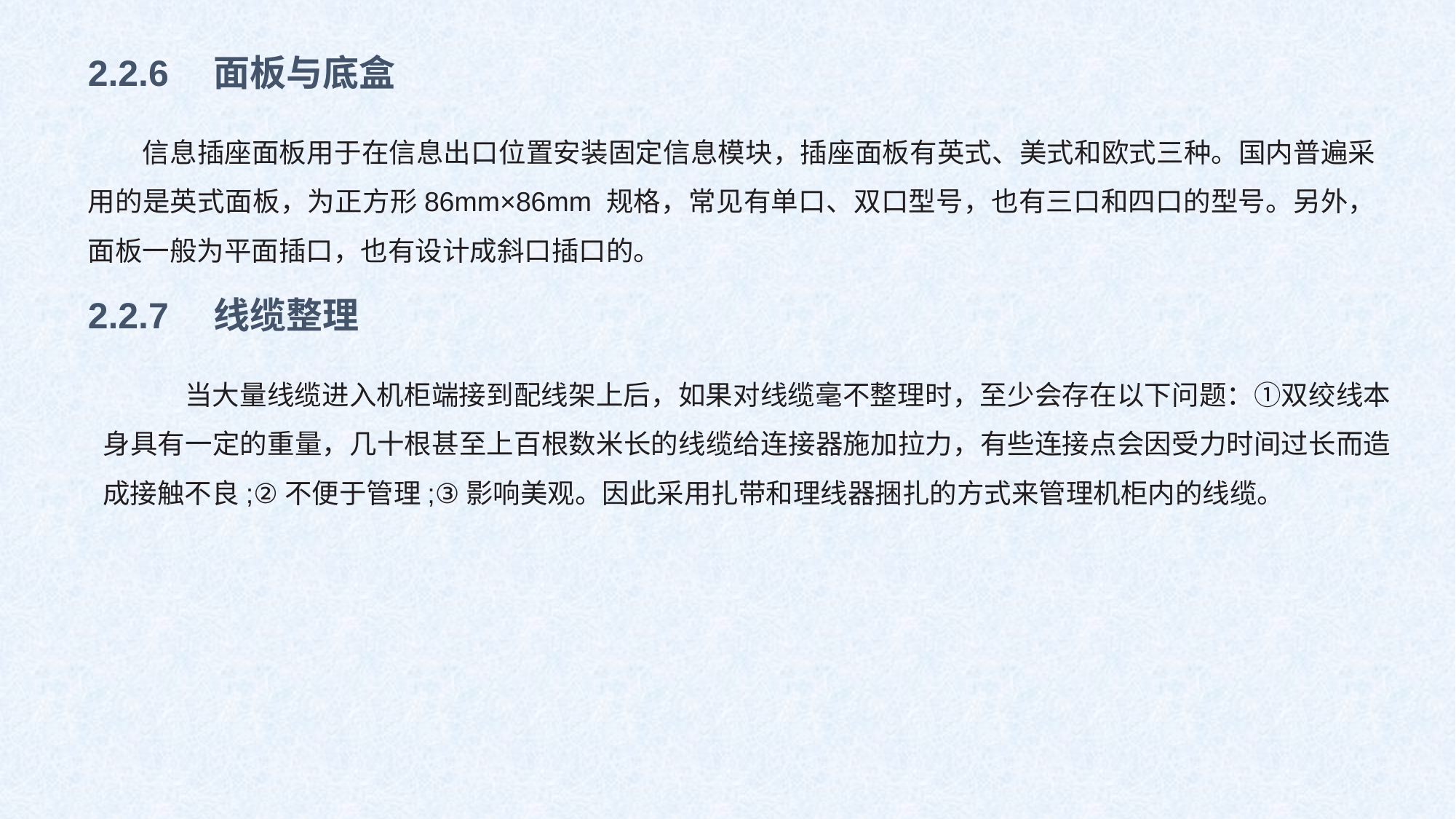

2.2.6　面板与底盒
信息插座面板用于在信息出口位置安装固定信息模块，插座面板有英式、美式和欧式三种。国内普遍采用的是英式面板，为正方形86mm×86mm 规格，常见有单口、双口型号，也有三口和四口的型号。另外，面板一般为平面插口，也有设计成斜口插口的。
2.2.7　线缆整理
　当大量线缆进入机柜端接到配线架上后，如果对线缆毫不整理时，至少会存在以下问题：①双绞线本身具有一定的重量，几十根甚至上百根数米长的线缆给连接器施加拉力，有些连接点会因受力时间过长而造成接触不良;②不便于管理;③影响美观。因此采用扎带和理线器捆扎的方式来管理机柜内的线缆。